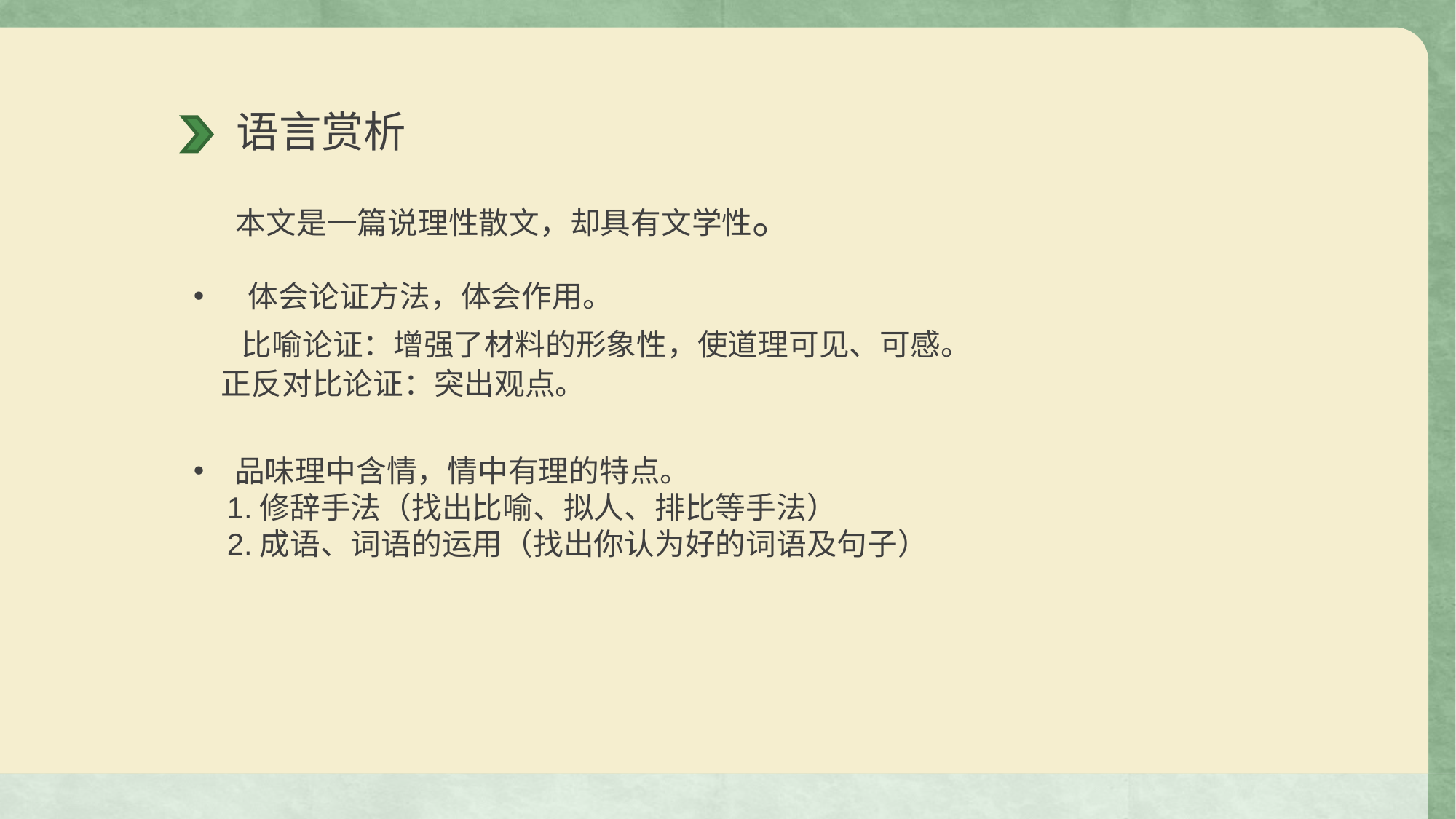

语言赏析

本文是一篇说理性散文，却具有文学性。
体会论证方法，体会作用。
    比喻论证：增强了材料的形象性，使道理可见、可感。
   正反对比论证：突出观点。

品味理中含情，情中有理的特点。
    1.修辞手法（找出比喻、拟人、排比等手法）
    2.成语、词语的运用（找出你认为好的词语及句子）